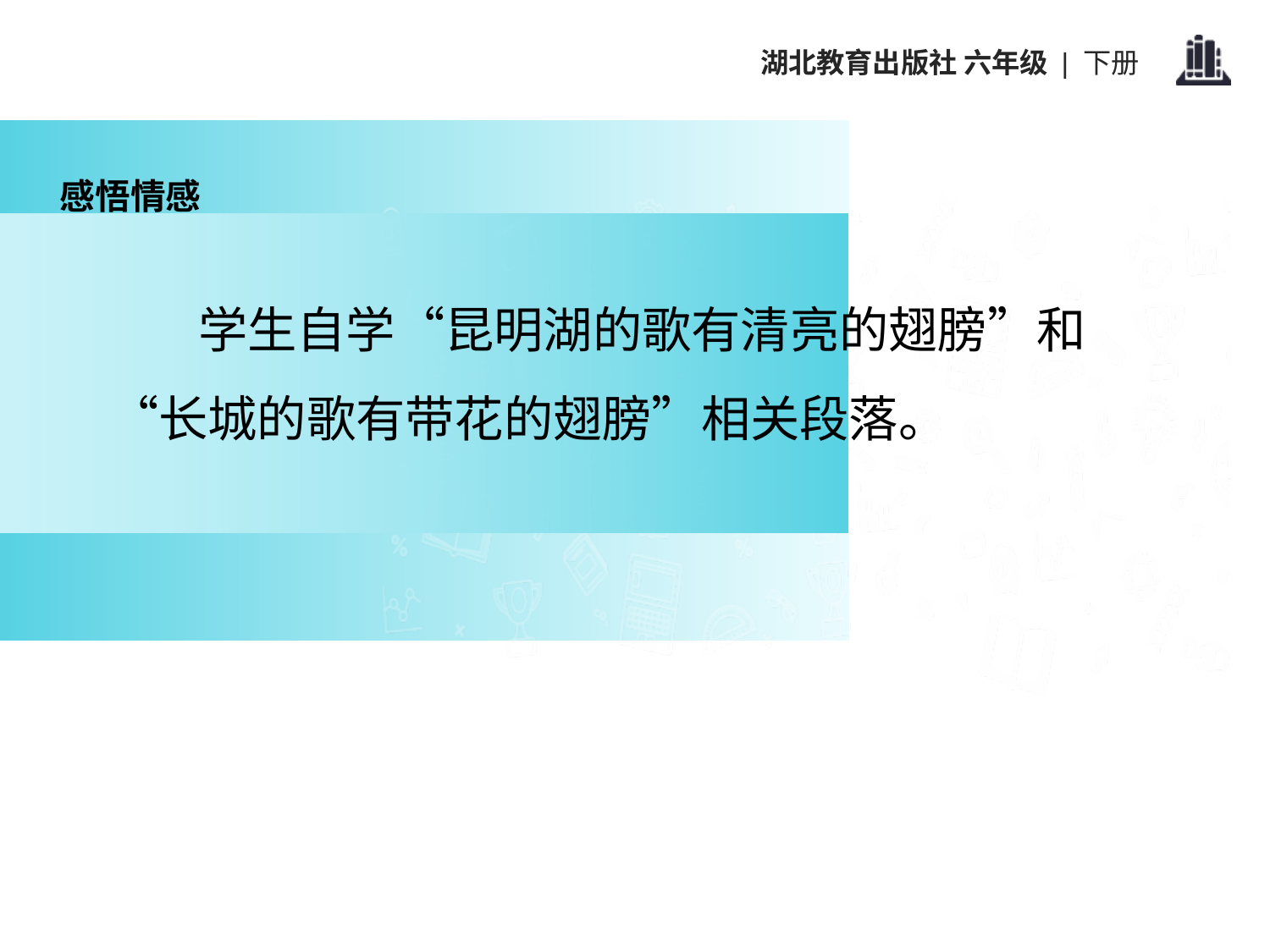

感悟情感
       学生自学“昆明湖的歌有清亮的翅膀”和“长城的歌有带花的翅膀”相关段落。